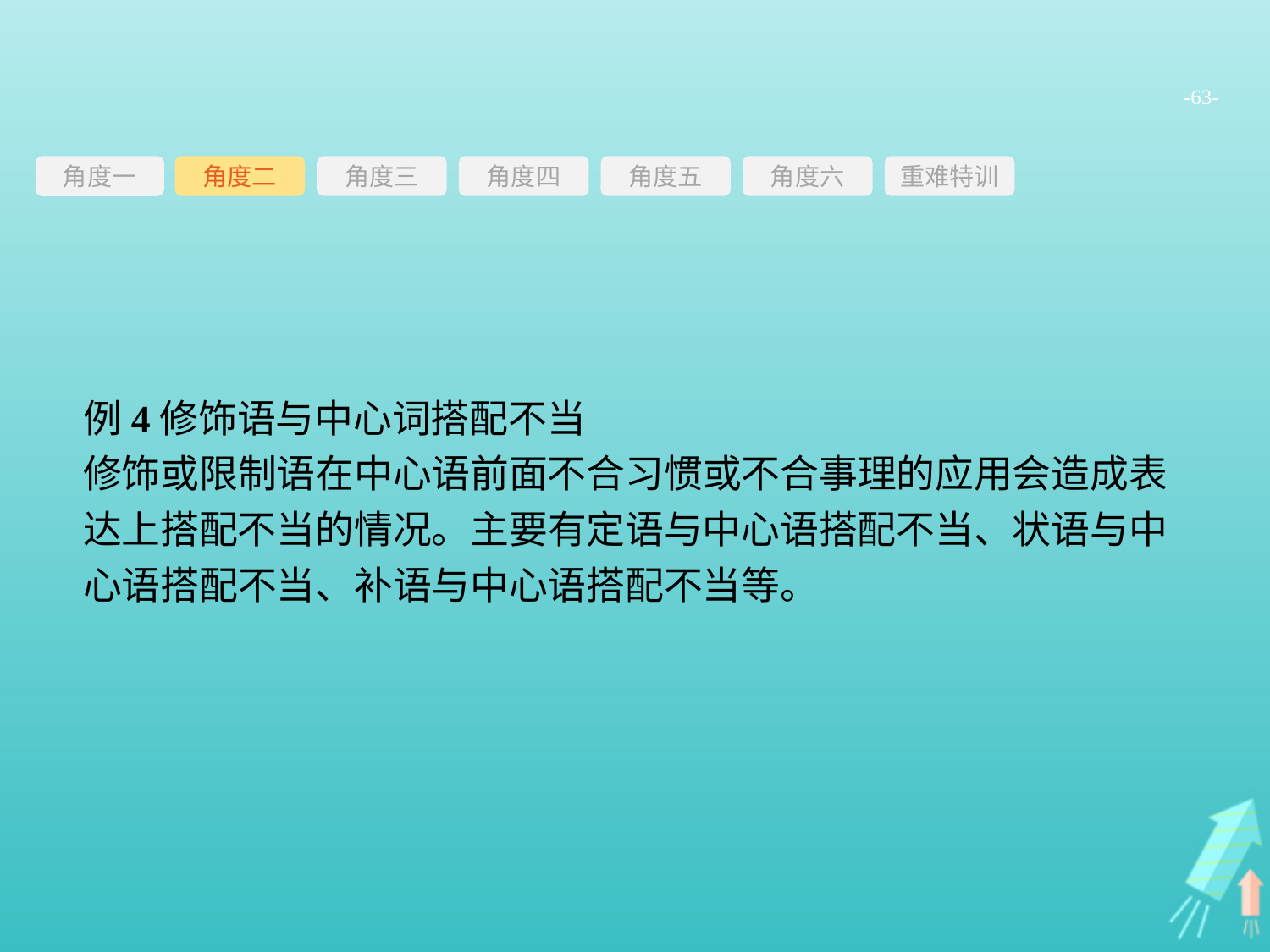

-63-
角度三
角度四
角度五
角度六
重难特训
角度二
角度一
例4修饰语与中心词搭配不当
修饰或限制语在中心语前面不合习惯或不合事理的应用会造成表达上搭配不当的情况。主要有定语与中心语搭配不当、状语与中心语搭配不当、补语与中心语搭配不当等。